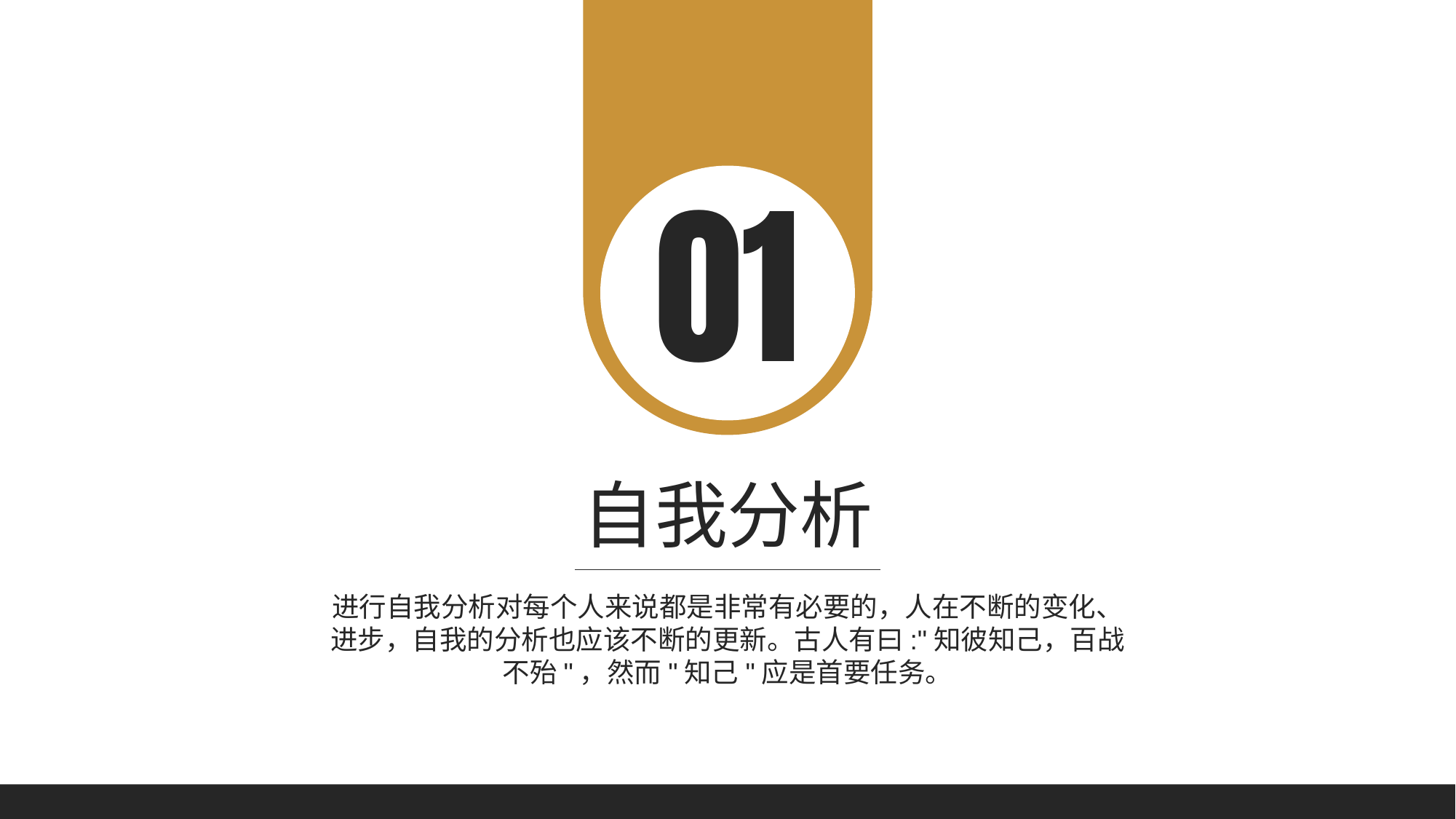

01
自我分析
进行自我分析对每个人来说都是非常有必要的，人在不断的变化、进步，自我的分析也应该不断的更新。古人有曰:"知彼知己，百战不殆"，然而"知己"应是首要任务。